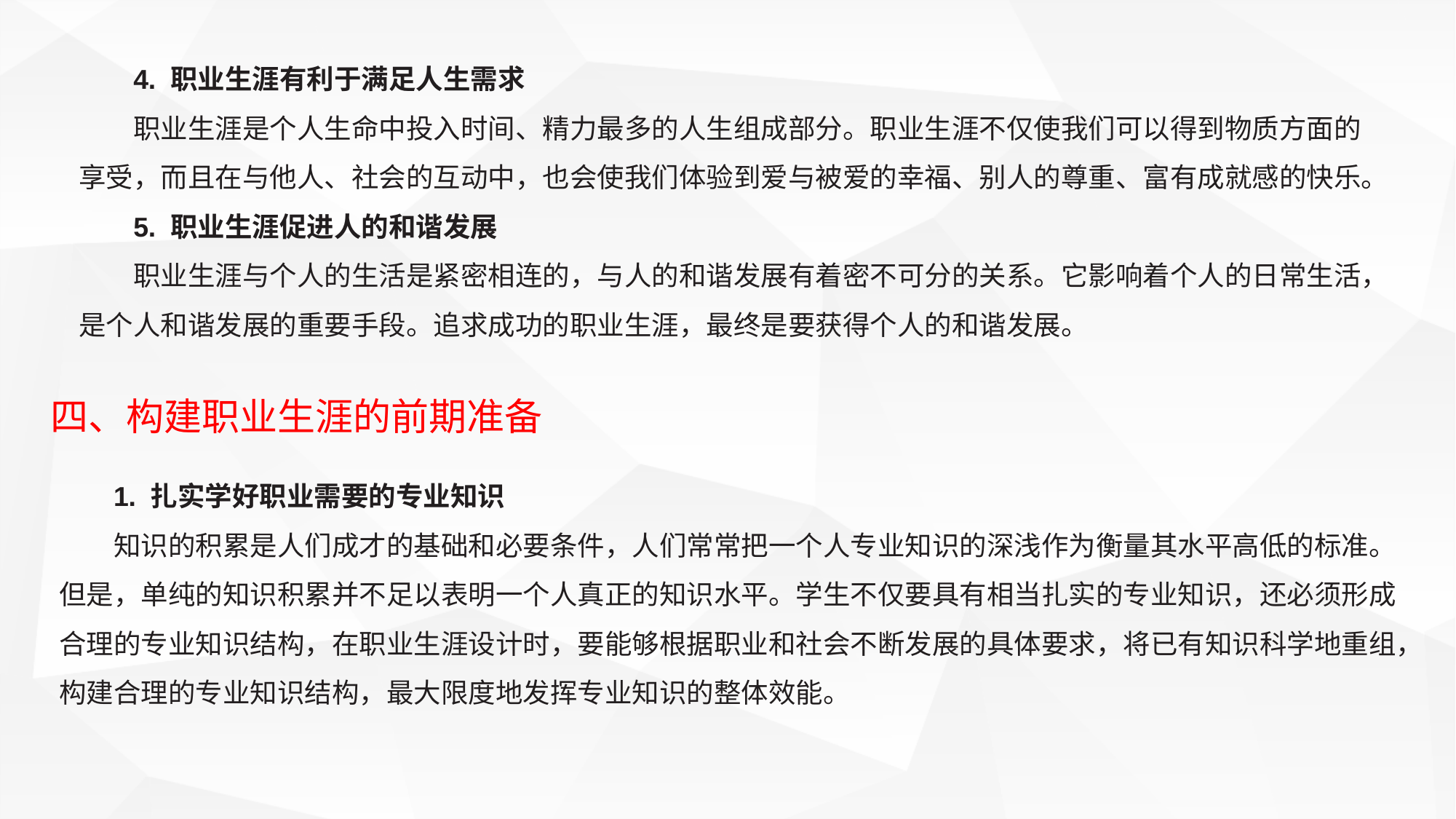

4. 职业生涯有利于满足人生需求
职业生涯是个人生命中投入时间、精力最多的人生组成部分。职业生涯不仅使我们可以得到物质方面的享受，而且在与他人、社会的互动中，也会使我们体验到爱与被爱的幸福、别人的尊重、富有成就感的快乐。
5. 职业生涯促进人的和谐发展
职业生涯与个人的生活是紧密相连的，与人的和谐发展有着密不可分的关系。它影响着个人的日常生活，是个人和谐发展的重要手段。追求成功的职业生涯，最终是要获得个人的和谐发展。
四、构建职业生涯的前期准备
1. 扎实学好职业需要的专业知识
知识的积累是人们成才的基础和必要条件，人们常常把一个人专业知识的深浅作为衡量其水平高低的标准。但是，单纯的知识积累并不足以表明一个人真正的知识水平。学生不仅要具有相当扎实的专业知识，还必须形成合理的专业知识结构，在职业生涯设计时，要能够根据职业和社会不断发展的具体要求，将已有知识科学地重组，构建合理的专业知识结构，最大限度地发挥专业知识的整体效能。